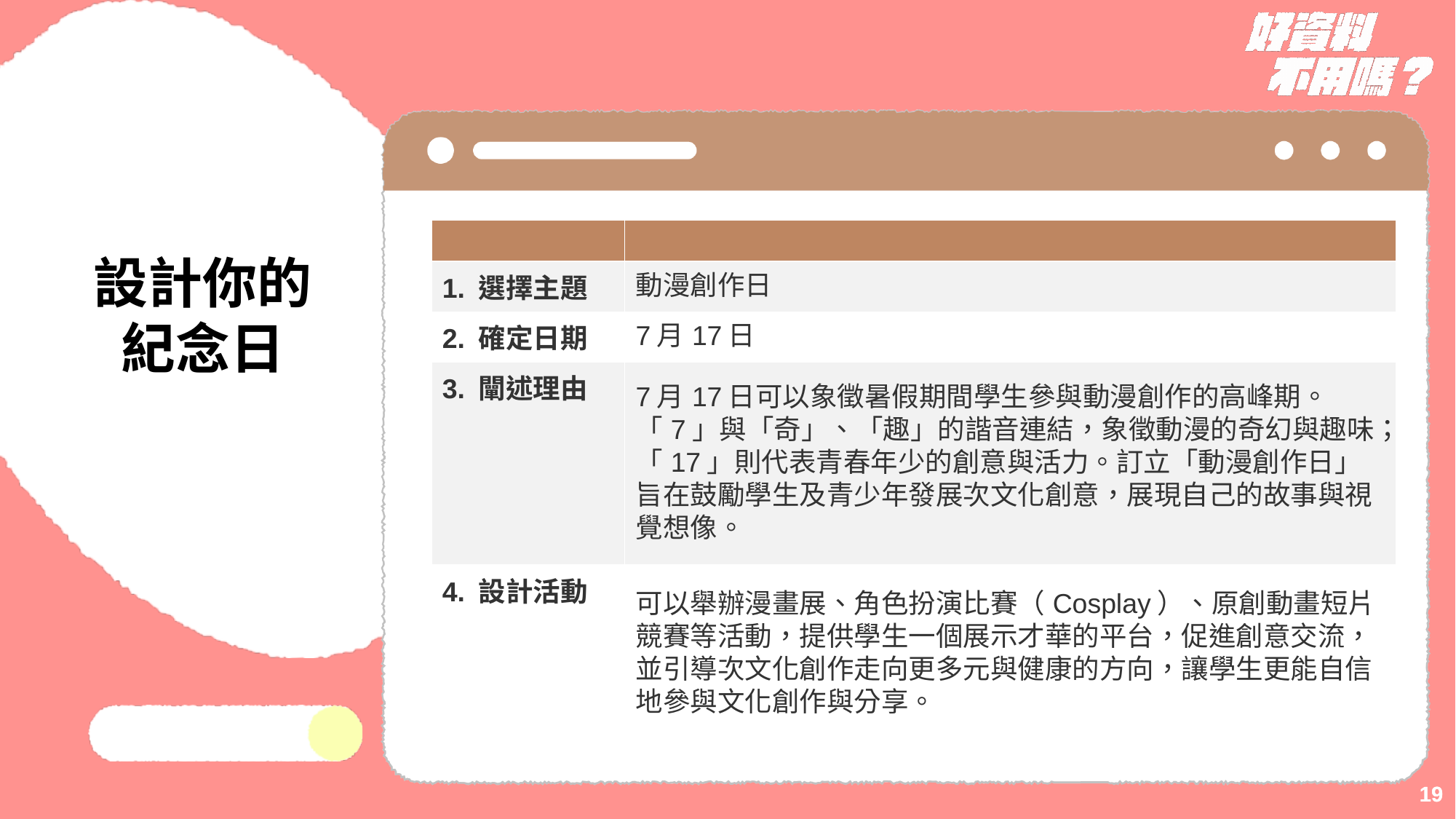

設計你的
紀念日
|  |  |
| --- | --- |
| 1. 選擇主題 | 動漫創作日 |
| 2. 確定日期 | 7月17日 |
| 3. 闡述理由 | 7月17日可以象徵暑假期間學生參與動漫創作的高峰期。 「7」與「奇」、「趣」的諧音連結，象徵動漫的奇幻與趣味；「17」則代表青春年少的創意與活力。訂立「動漫創作日」旨在鼓勵學生及青少年發展次文化創意，展現自己的故事與視覺想像。 |
| 4. 設計活動 | 可以舉辦漫畫展、角色扮演比賽（Cosplay）、原創動畫短片競賽等活動，提供學生一個展示才華的平台，促進創意交流，並引導次文化創作走向更多元與健康的方向，讓學生更能自信地參與文化創作與分享。 |